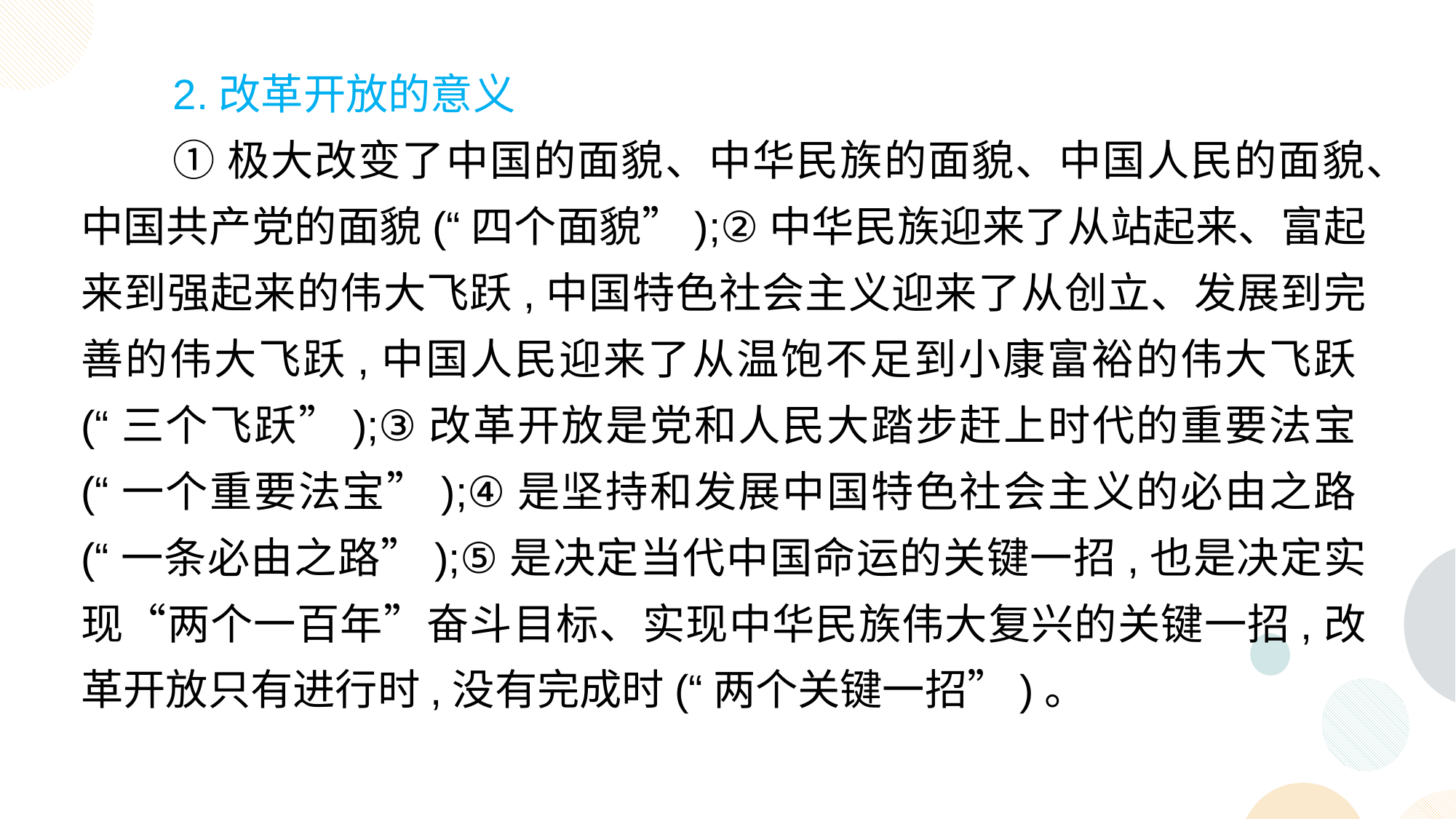

2.改革开放的意义
①极大改变了中国的面貌、中华民族的面貌、中国人民的面貌、中国共产党的面貌(“四个面貌”);②中华民族迎来了从站起来、富起来到强起来的伟大飞跃,中国特色社会主义迎来了从创立、发展到完善的伟大飞跃,中国人民迎来了从温饱不足到小康富裕的伟大飞跃(“三个飞跃”);③改革开放是党和人民大踏步赶上时代的重要法宝(“一个重要法宝”);④是坚持和发展中国特色社会主义的必由之路(“一条必由之路”);⑤是决定当代中国命运的关键一招,也是决定实现“两个一百年”奋斗目标、实现中华民族伟大复兴的关键一招,改革开放只有进行时,没有完成时(“两个关键一招”)。